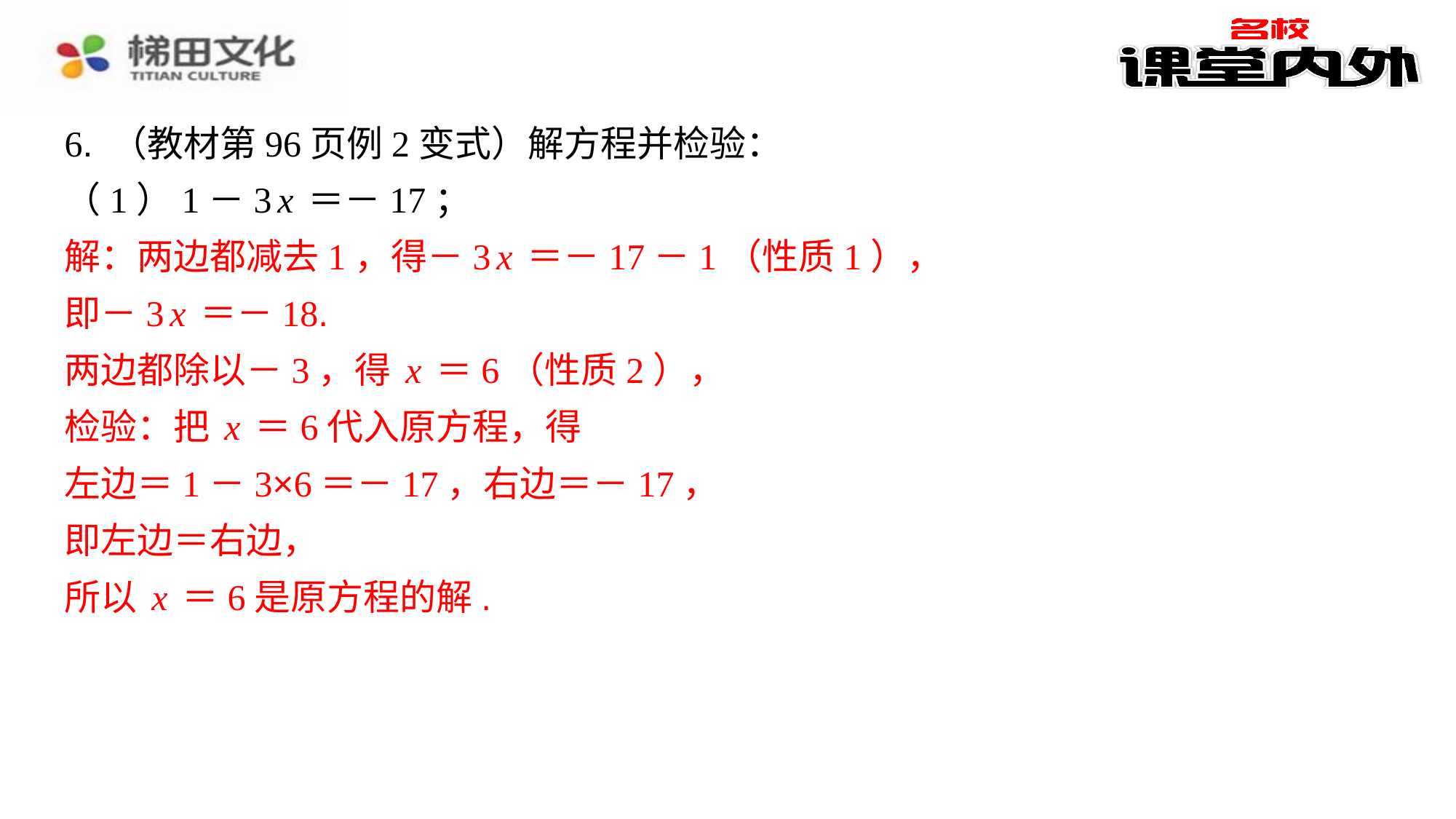

6. （教材第96页例2变式）解方程并检验：
（1）1－3x＝－17；
解：两边都减去1，得－3x＝－17－1（性质1），
即－3x＝－18.
两边都除以－3，得x＝6（性质2），
检验：把x＝6代入原方程，得
左边＝1－3×6＝－17，右边＝－17，
即左边＝右边，
所以x＝6是原方程的解.
解：两边都减去1，得－3x＝－17－1（性质1），
即－3x＝－18.
两边都除以－3，得x＝6（性质2），
检验：把x＝6代入原方程，得
左边＝1－3×6＝－17，右边＝－17，
即左边＝右边，
所以x＝6是原方程的解.